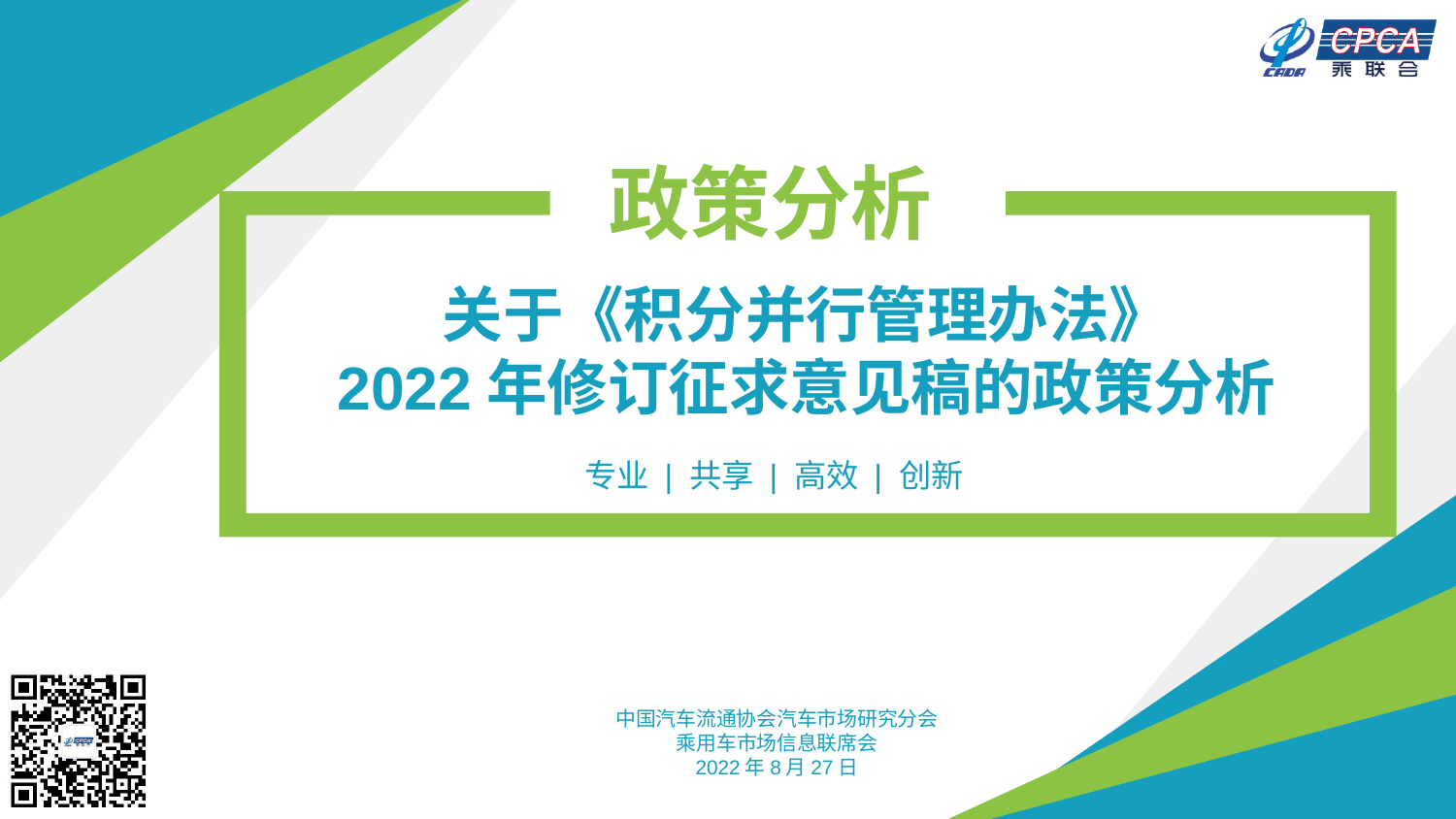

关于《积分并行管理办法》
2022年修订征求意见稿的政策分析
中国汽车流通协会汽车市场研究分会
乘用车市场信息联席会
2022年8月27日